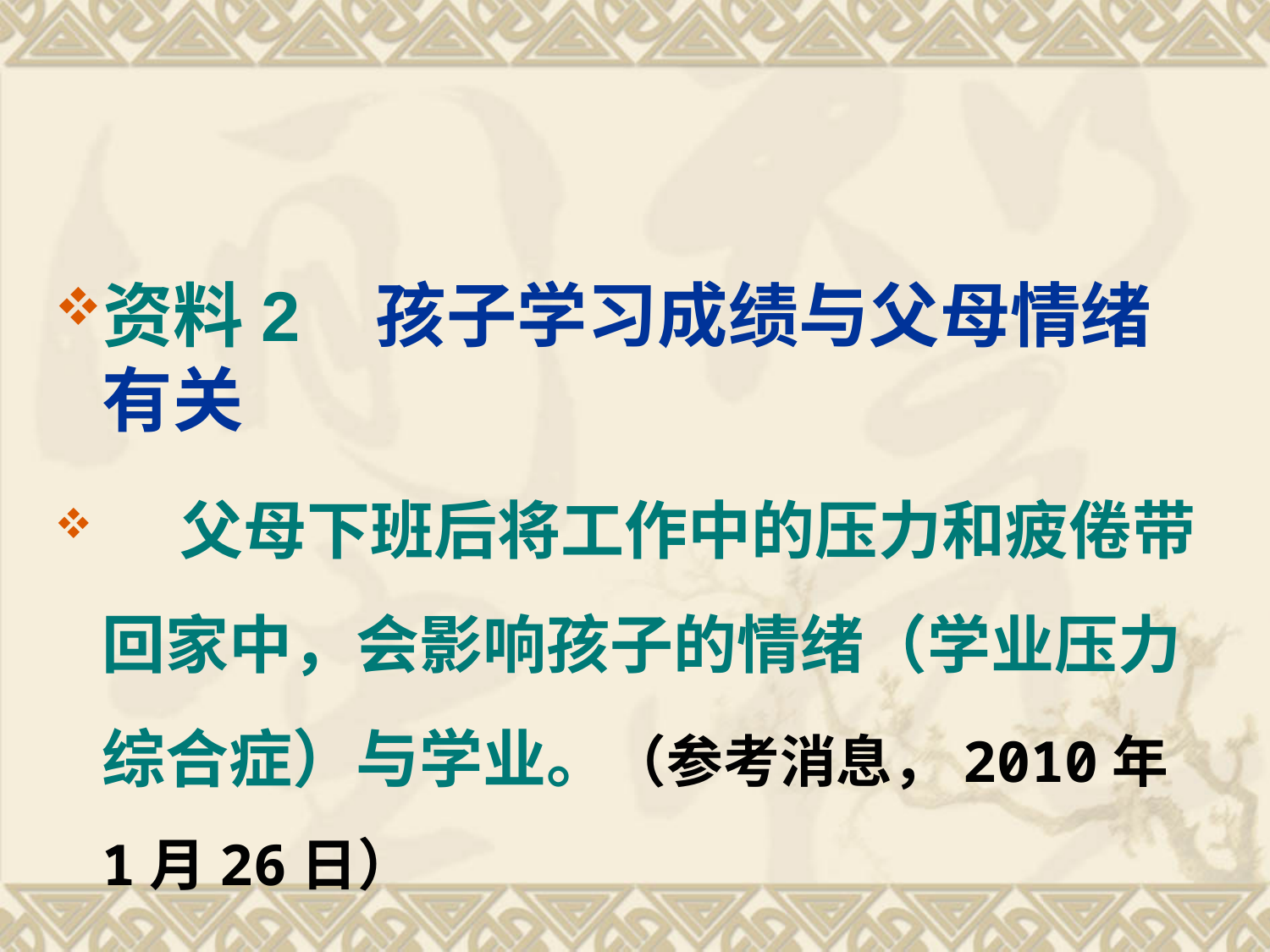

#
资料2   孩子学习成绩与父母情绪有关
     父母下班后将工作中的压力和疲倦带回家中，会影响孩子的情绪（学业压力综合症）与学业。（参考消息，2010年1月26日）